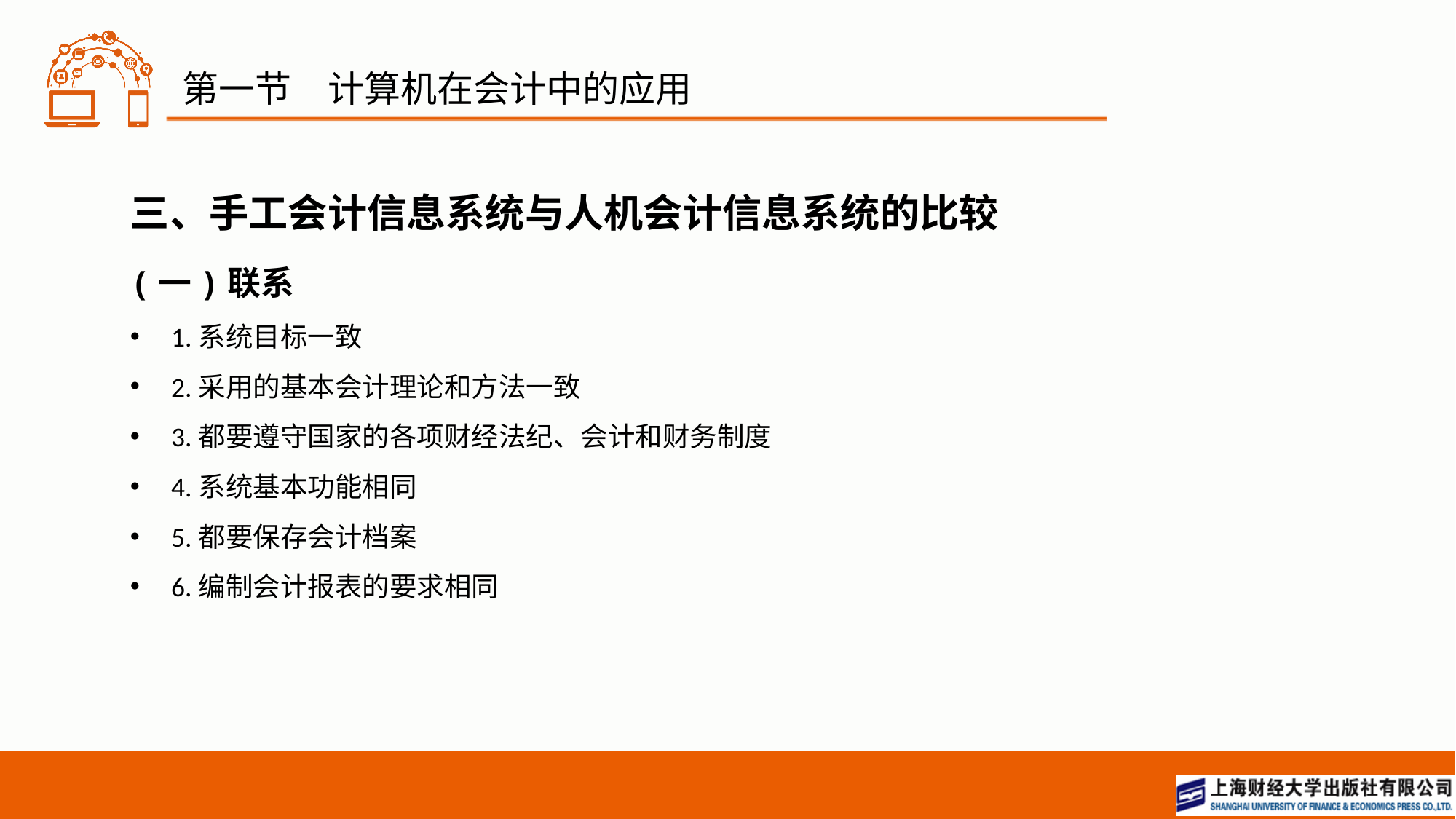

# 第一节　计算机在会计中的应用
三、手工会计信息系统与人机会计信息系统的比较
(一)联系
1.系统目标一致
2.采用的基本会计理论和方法一致
3.都要遵守国家的各项财经法纪、会计和财务制度
4.系统基本功能相同
5.都要保存会计档案
6.编制会计报表的要求相同